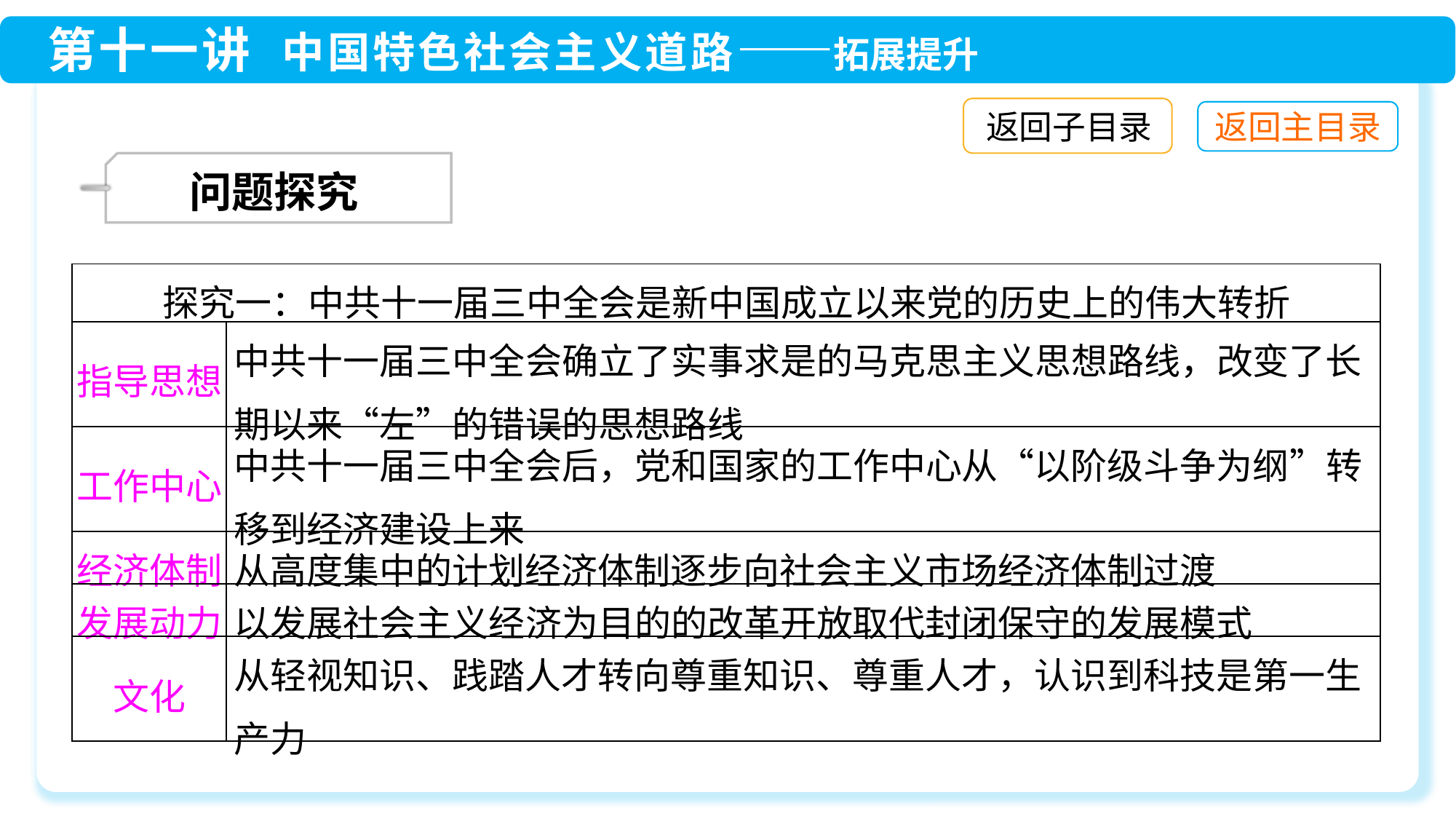

返回子目录
 问题探究

| 探究一：中共十一届三中全会是新中国成立以来党的历史上的伟大转折 |  |
| --- | --- |
| 指导思想 | 中共十一届三中全会确立了实事求是的马克思主义思想路线，改变了长期以来“左”的错误的思想路线 |
| 工作中心 | 中共十一届三中全会后，党和国家的工作中心从“以阶级斗争为纲”转移到经济建设上来 |
| 经济体制 | 从高度集中的计划经济体制逐步向社会主义市场经济体制过渡 |
| 发展动力 | 以发展社会主义经济为目的的改革开放取代封闭保守的发展模式 |
| 文化 | 从轻视知识、践踏人才转向尊重知识、尊重人才，认识到科技是第一生产力 |